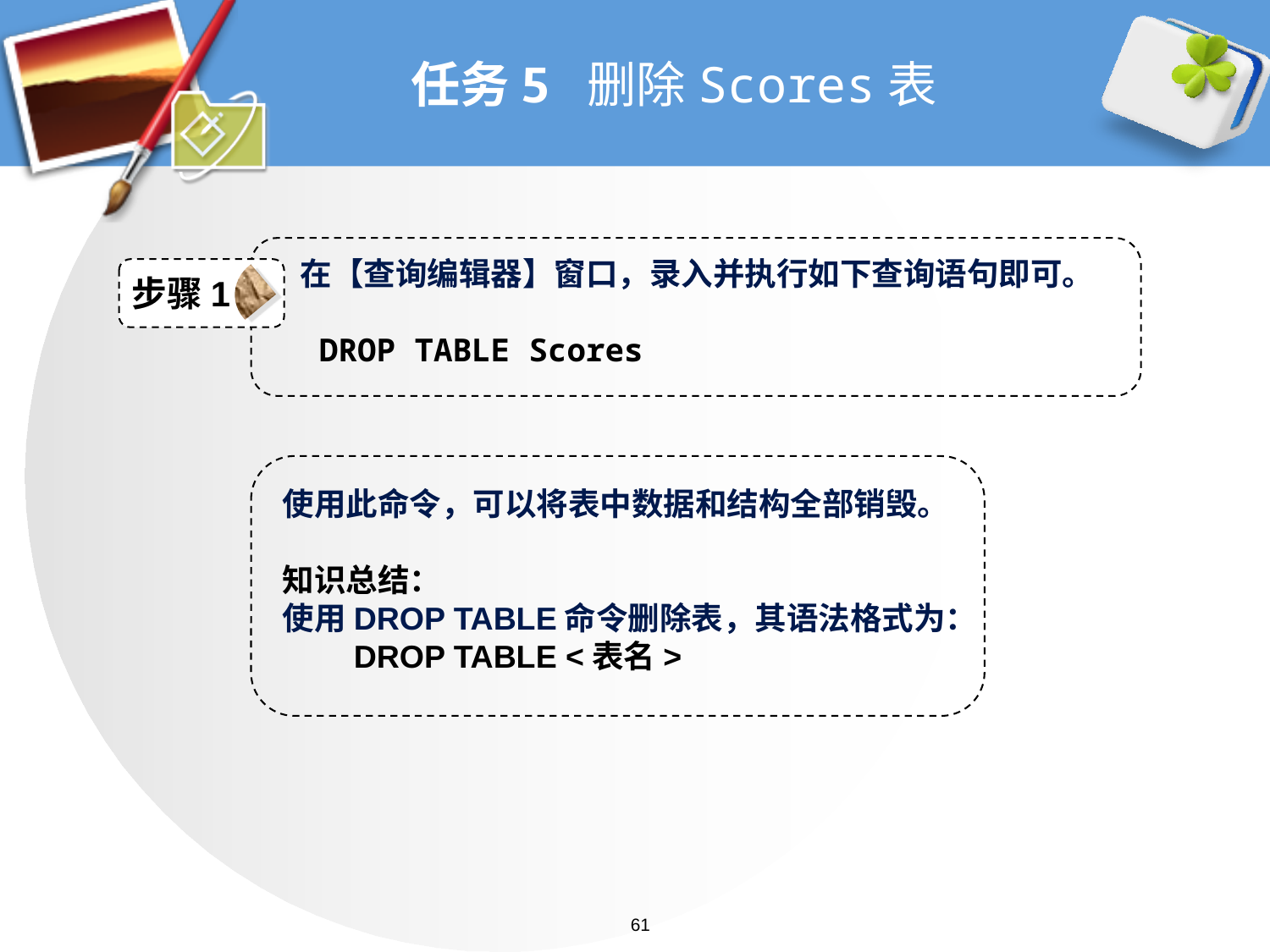

# 任务5   删除Scores表

在【查询编辑器】窗口，录入并执行如下查询语句即可。

 DROP TABLE Scores

步骤1

使用此命令，可以将表中数据和结构全部销毁。

知识总结：
使用DROP TABLE命令删除表，其语法格式为：
        DROP TABLE <表名>
61